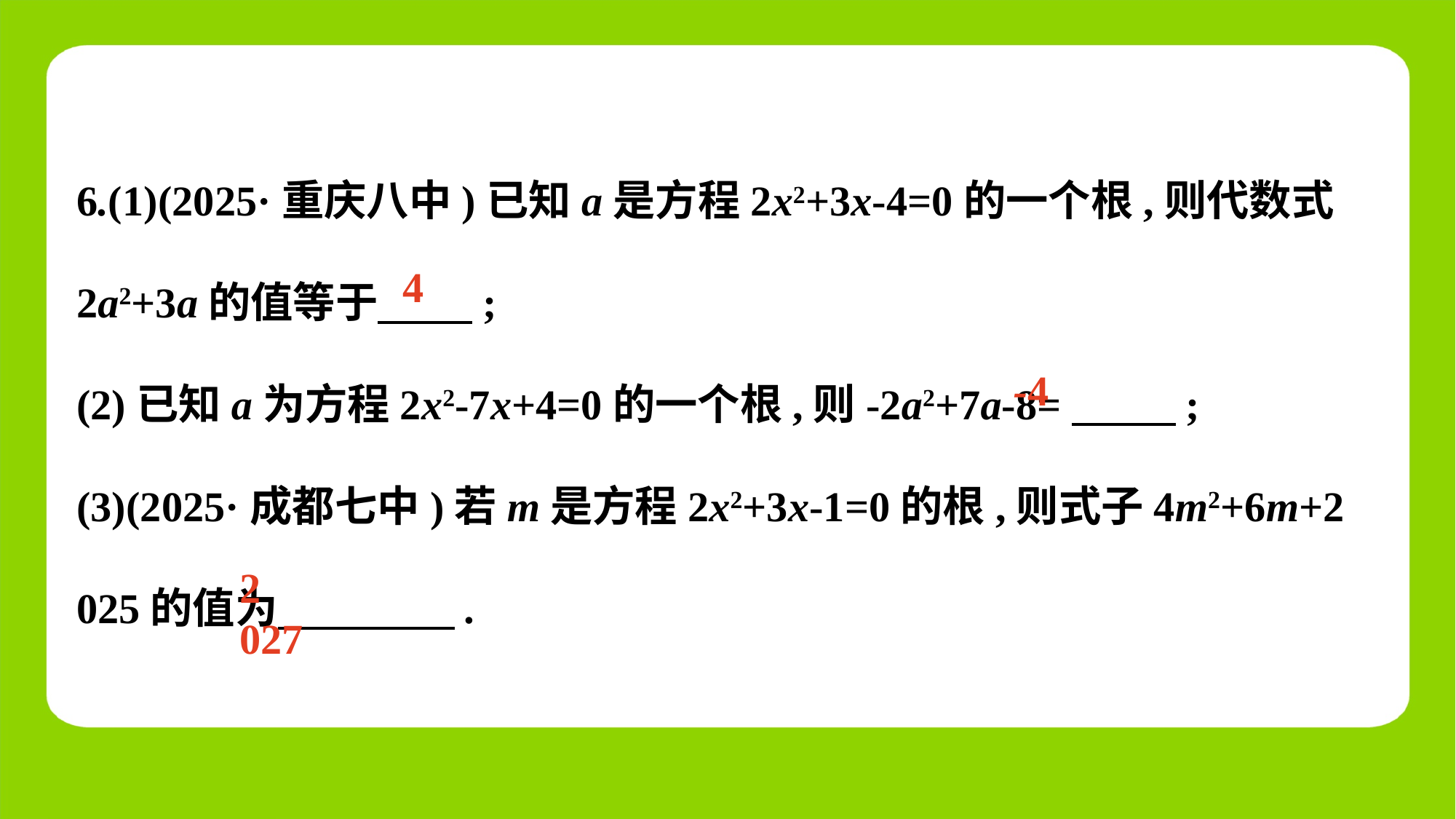

6.(1)(2025·重庆八中)已知a是方程2x2+3x-4=0的一个根,则代数式2a2+3a的值等于　 　;
(2)已知a为方程2x2-7x+4=0的一个根,则-2a2+7a-8=　  　;
(3)(2025·成都七中)若m是方程2x2+3x-1=0的根,则式子4m2+6m+2 025的值为　              .
4
-4
2 027